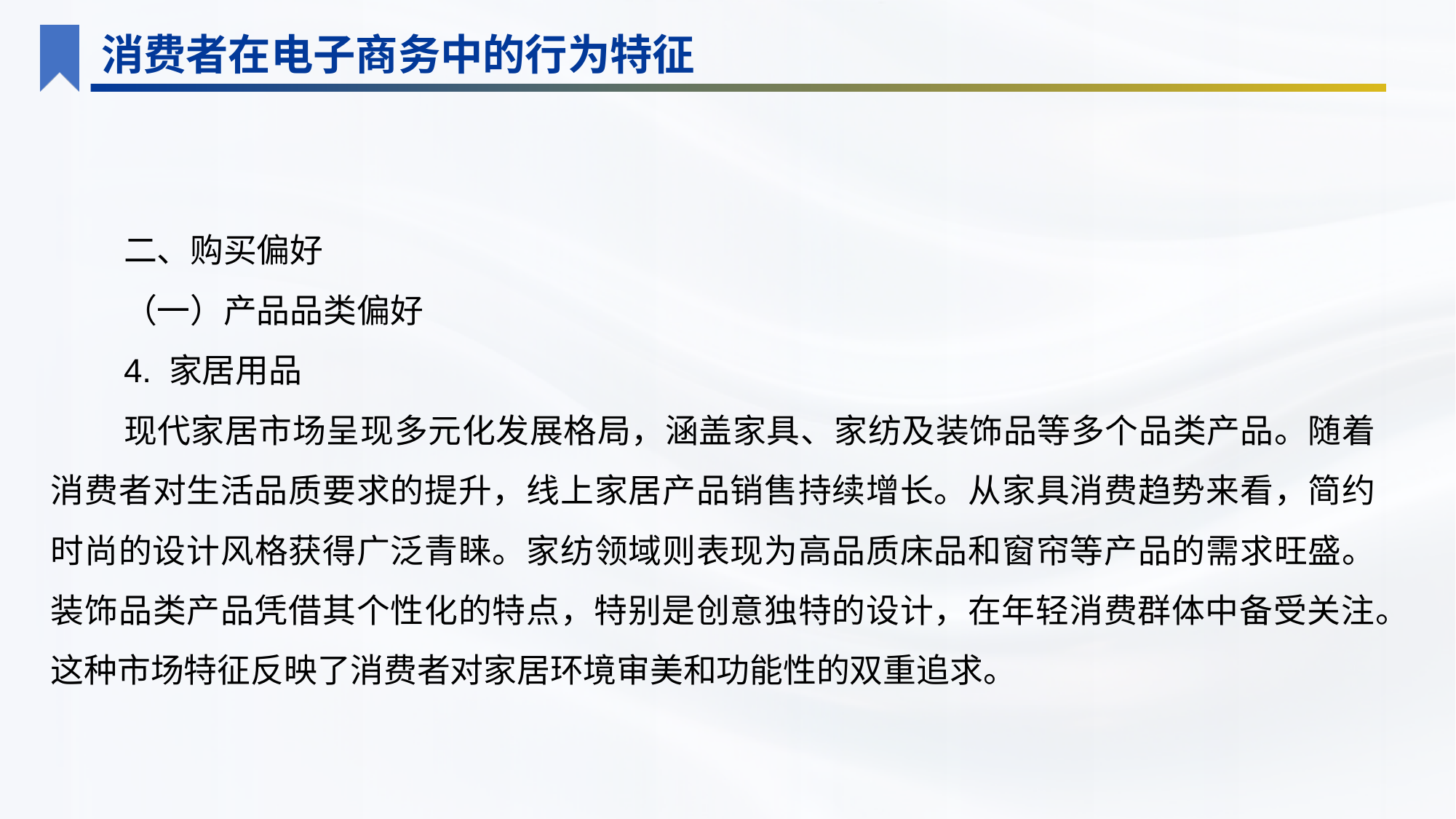

消费者在电子商务中的行为特征
二、购买偏好
（一）产品品类偏好
4. 家居用品
现代家居市场呈现多元化发展格局，涵盖家具、家纺及装饰品等多个品类产品。随着消费者对生活品质要求的提升，线上家居产品销售持续增长。从家具消费趋势来看，简约时尚的设计风格获得广泛青睐。家纺领域则表现为高品质床品和窗帘等产品的需求旺盛。装饰品类产品凭借其个性化的特点，特别是创意独特的设计，在年轻消费群体中备受关注。这种市场特征反映了消费者对家居环境审美和功能性的双重追求。